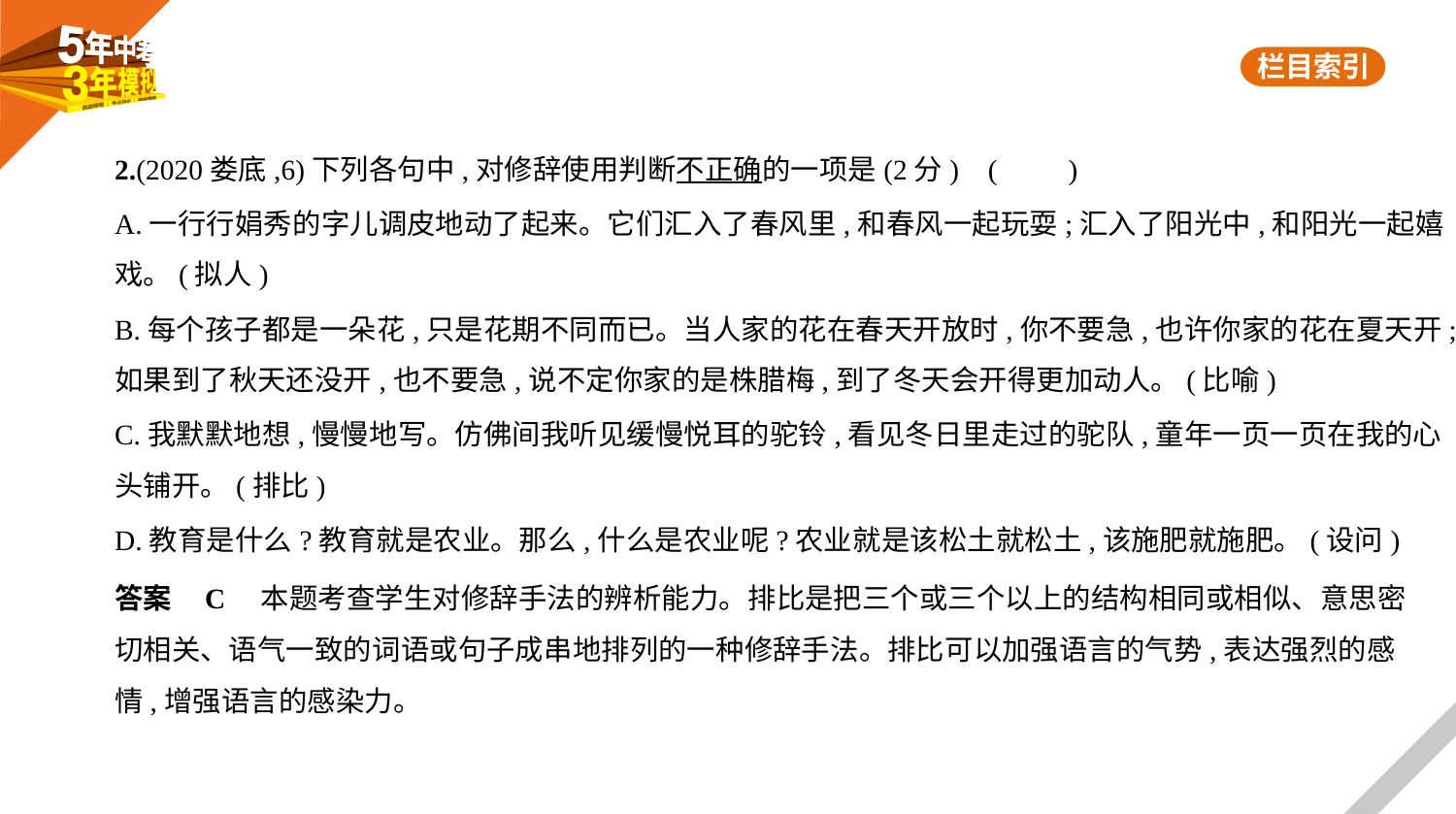

2.(2020娄底,6)下列各句中,对修辞使用判断不正确的一项是(2分) (　　)
A.一行行娟秀的字儿调皮地动了起来。它们汇入了春风里,和春风一起玩耍;汇入了阳光中,和阳光一起嬉
戏。(拟人)
B.每个孩子都是一朵花,只是花期不同而已。当人家的花在春天开放时,你不要急,也许你家的花在夏天开;
如果到了秋天还没开,也不要急,说不定你家的是株腊梅,到了冬天会开得更加动人。(比喻)
C.我默默地想,慢慢地写。仿佛间我听见缓慢悦耳的驼铃,看见冬日里走过的驼队,童年一页一页在我的心
头铺开。(排比)
D.教育是什么?教育就是农业。那么,什么是农业呢?农业就是该松土就松土,该施肥就施肥。(设问)
答案    C　本题考查学生对修辞手法的辨析能力。排比是把三个或三个以上的结构相同或相似、意思密
切相关、语气一致的词语或句子成串地排列的一种修辞手法。排比可以加强语言的气势,表达强烈的感
情,增强语言的感染力。